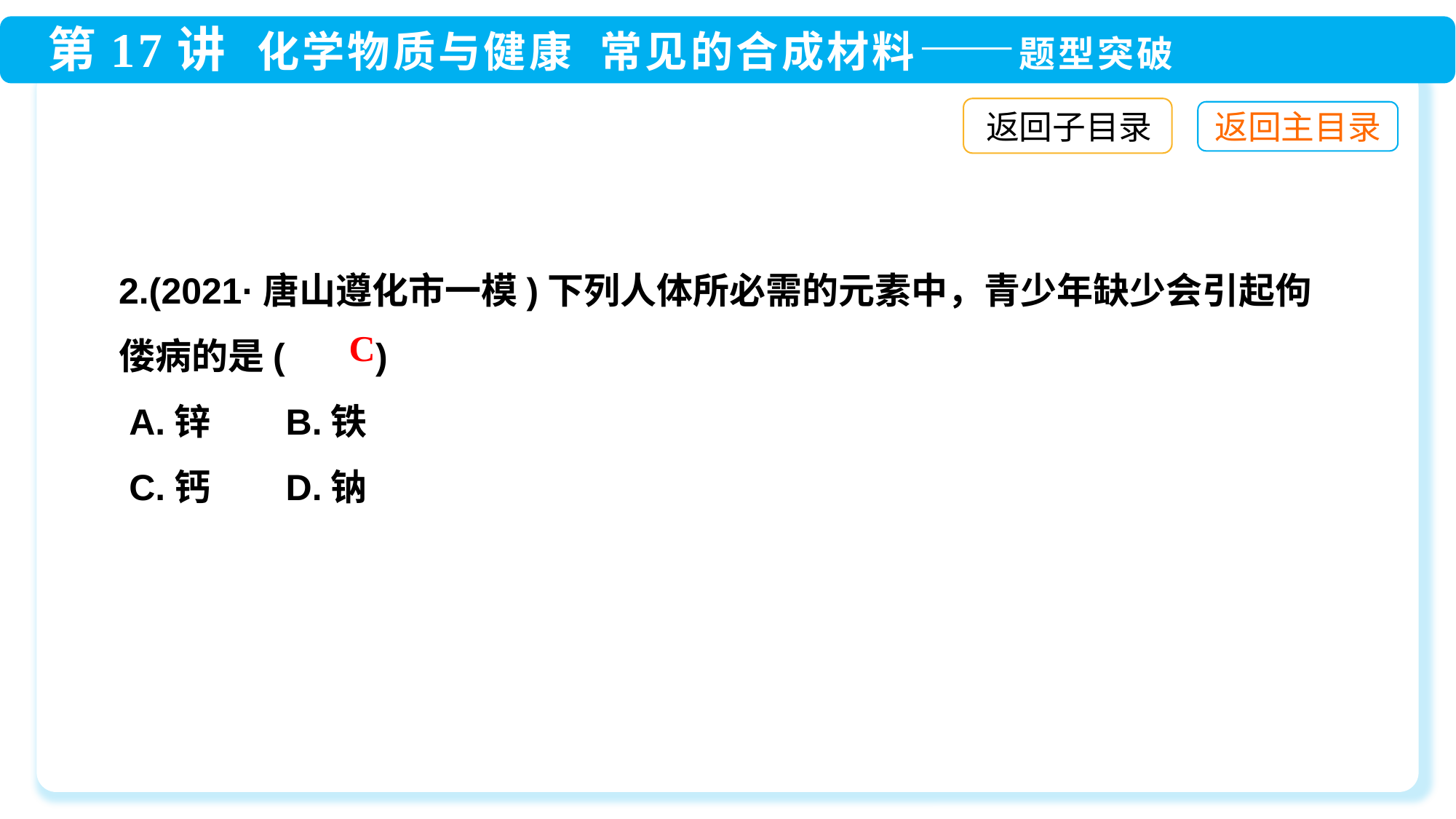

返回子目录
2.(2021·唐山遵化市一模)下列人体所必需的元素中，青少年缺少会引起佝偻病的是(　　)
 A.锌	      B.铁
 C.钙	      D.钠
C